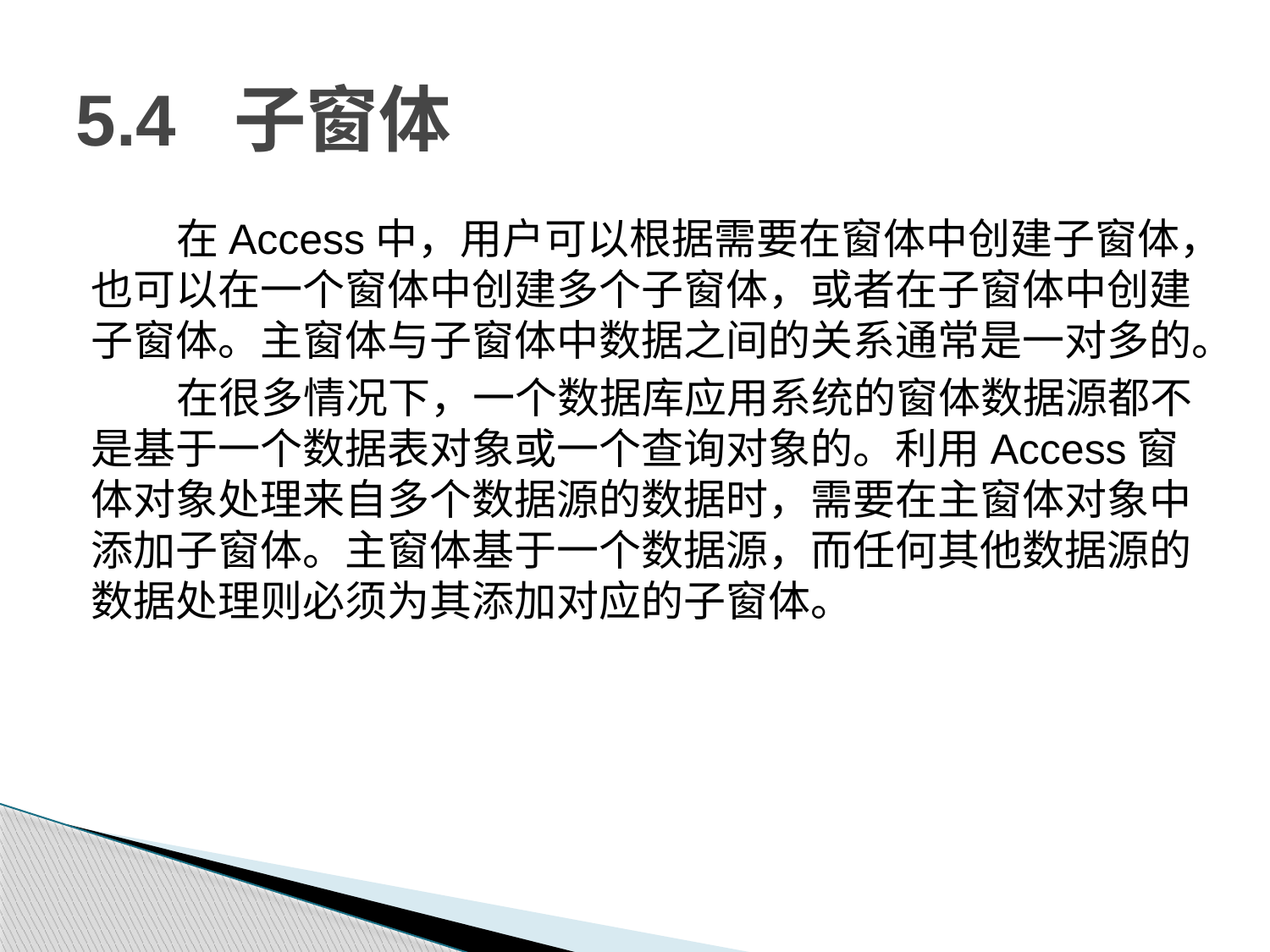

# 5.4  子窗体
在Access中，用户可以根据需要在窗体中创建子窗体，也可以在一个窗体中创建多个子窗体，或者在子窗体中创建子窗体。主窗体与子窗体中数据之间的关系通常是一对多的。
在很多情况下，一个数据库应用系统的窗体数据源都不是基于一个数据表对象或一个查询对象的。利用Access窗体对象处理来自多个数据源的数据时，需要在主窗体对象中添加子窗体。主窗体基于一个数据源，而任何其他数据源的数据处理则必须为其添加对应的子窗体。